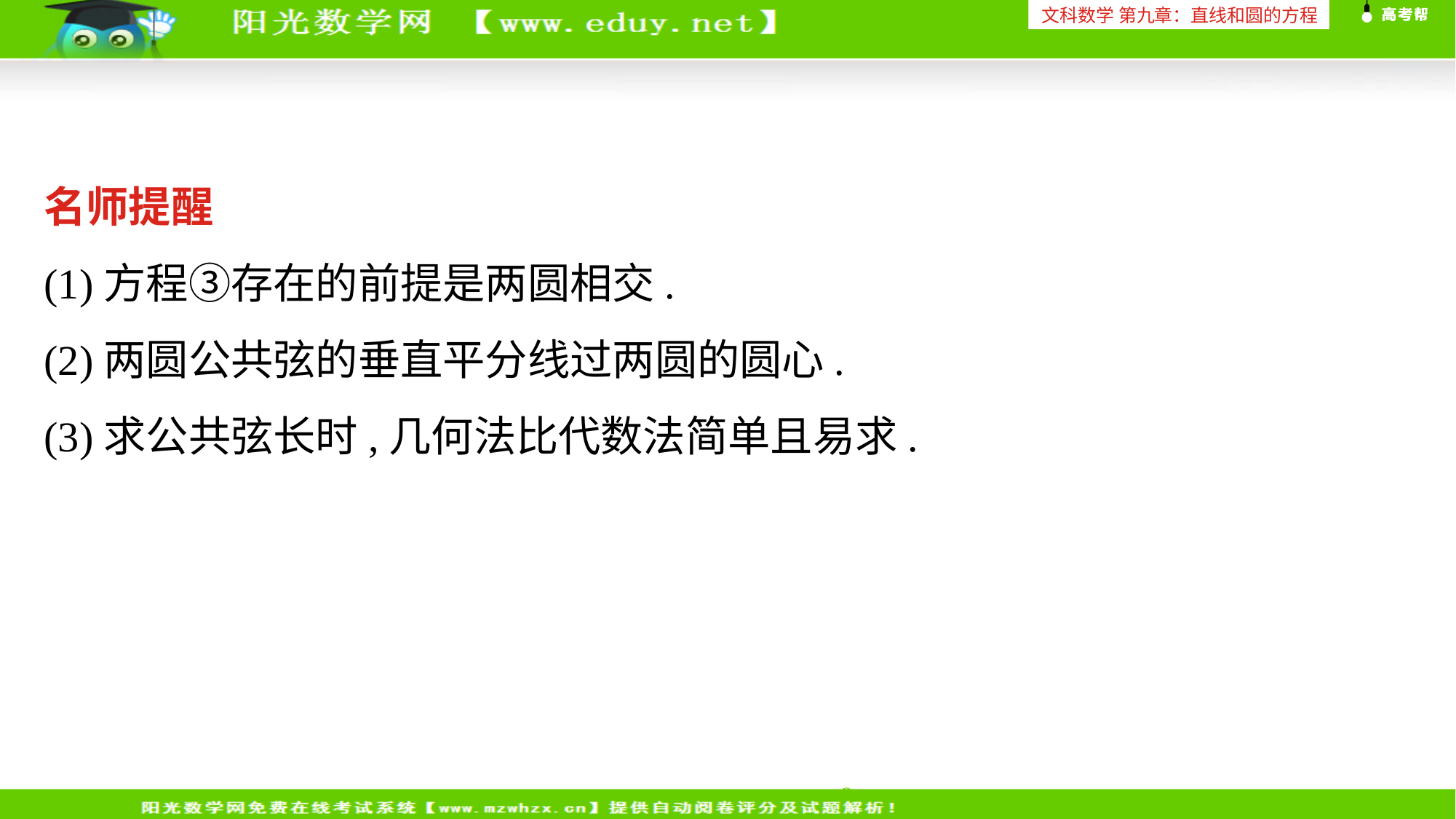

文科数学 第九章：直线和圆的方程
名师提醒
(1)方程③存在的前提是两圆相交.
(2)两圆公共弦的垂直平分线过两圆的圆心.
(3)求公共弦长时,几何法比代数法简单且易求.